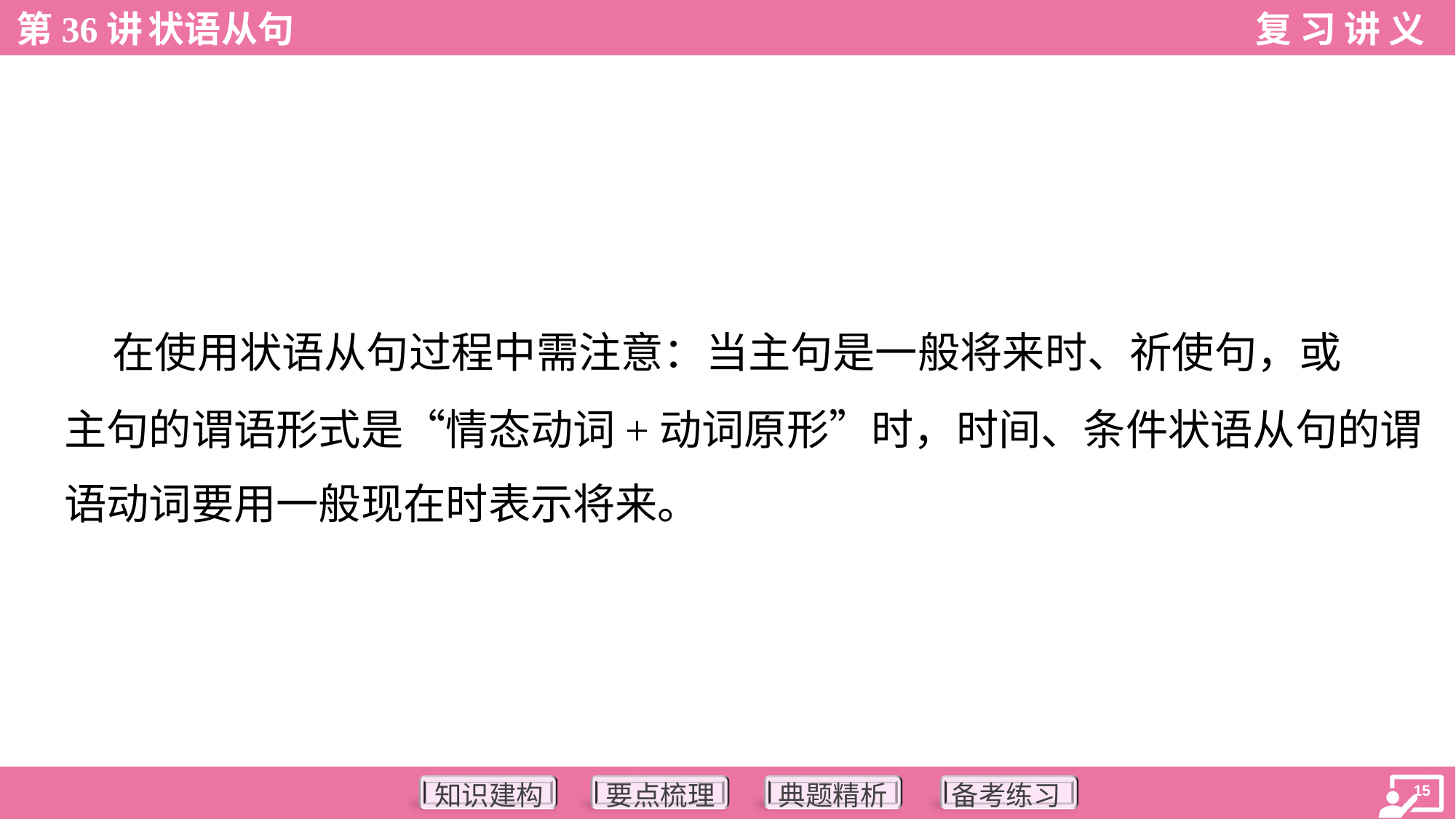

在使用状语从句过程中需注意：当主句是一般将来时、祈使句，或
主句的谓语形式是“情态动词+动词原形”时，时间、条件状语从句的谓
语动词要用一般现在时表示将来。